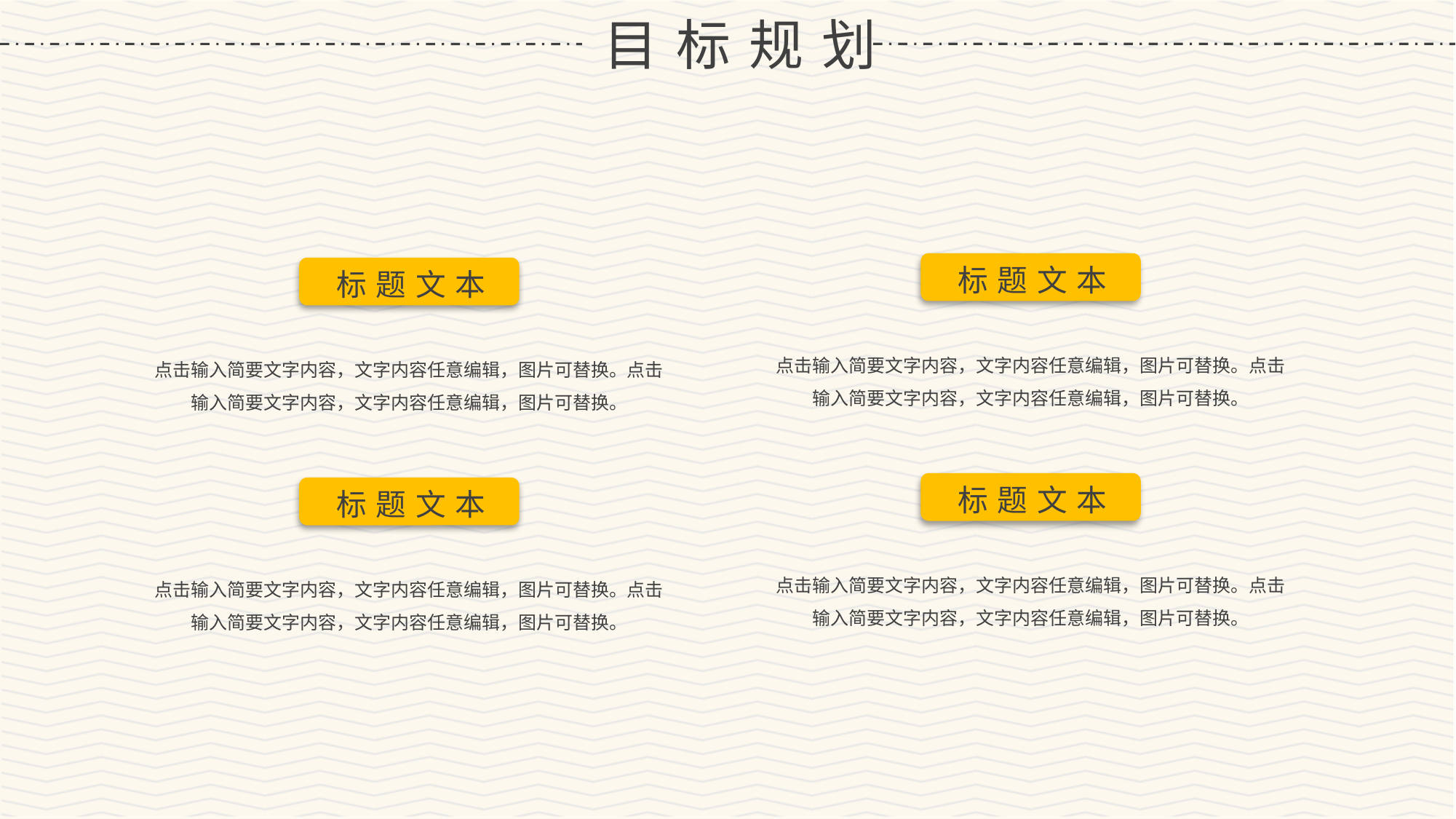

目标规划

标题文本
标题文本
点击输入简要文字内容，文字内容任意编辑，图片可替换。点击输入简要文字内容，文字内容任意编辑，图片可替换。
点击输入简要文字内容，文字内容任意编辑，图片可替换。点击输入简要文字内容，文字内容任意编辑，图片可替换。

标题文本
标题文本
点击输入简要文字内容，文字内容任意编辑，图片可替换。点击输入简要文字内容，文字内容任意编辑，图片可替换。
点击输入简要文字内容，文字内容任意编辑，图片可替换。点击输入简要文字内容，文字内容任意编辑，图片可替换。